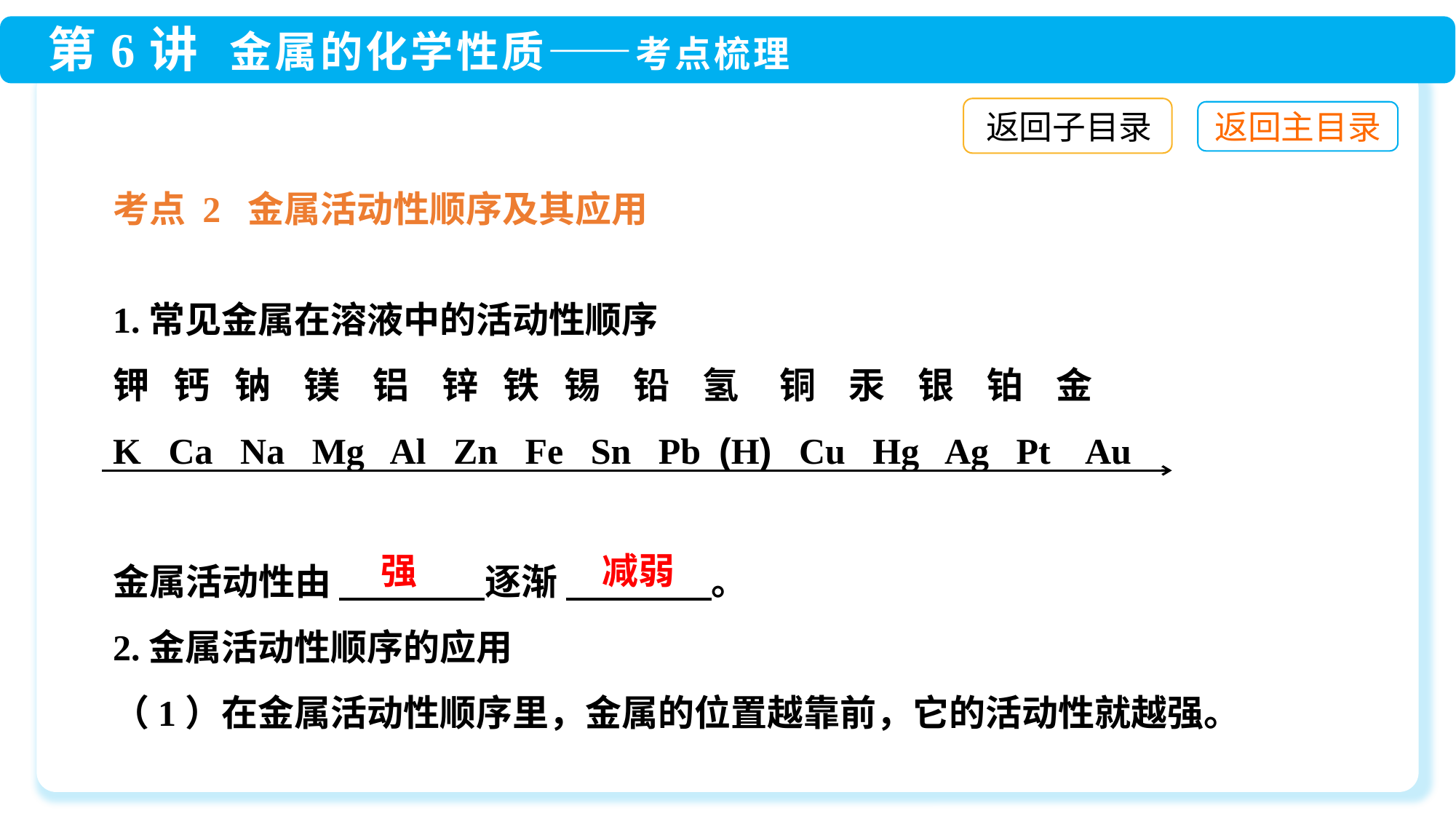

返回子目录
考点 2  金属活动性顺序及其应用
1.常见金属在溶液中的活动性顺序
钾   钙   钠    镁    铝    锌   铁   锡    铅    氢     铜    汞    银    铂    金
K   Ca   Na   Mg   Al   Zn   Fe   Sn   Pb  (H)   Cu   Hg   Ag   Pt    Au

金属活动性由 　　　　逐渐 　　　　。
2.金属活动性顺序的应用
（1）在金属活动性顺序里，金属的位置越靠前，它的活动性就越强。
强
减弱